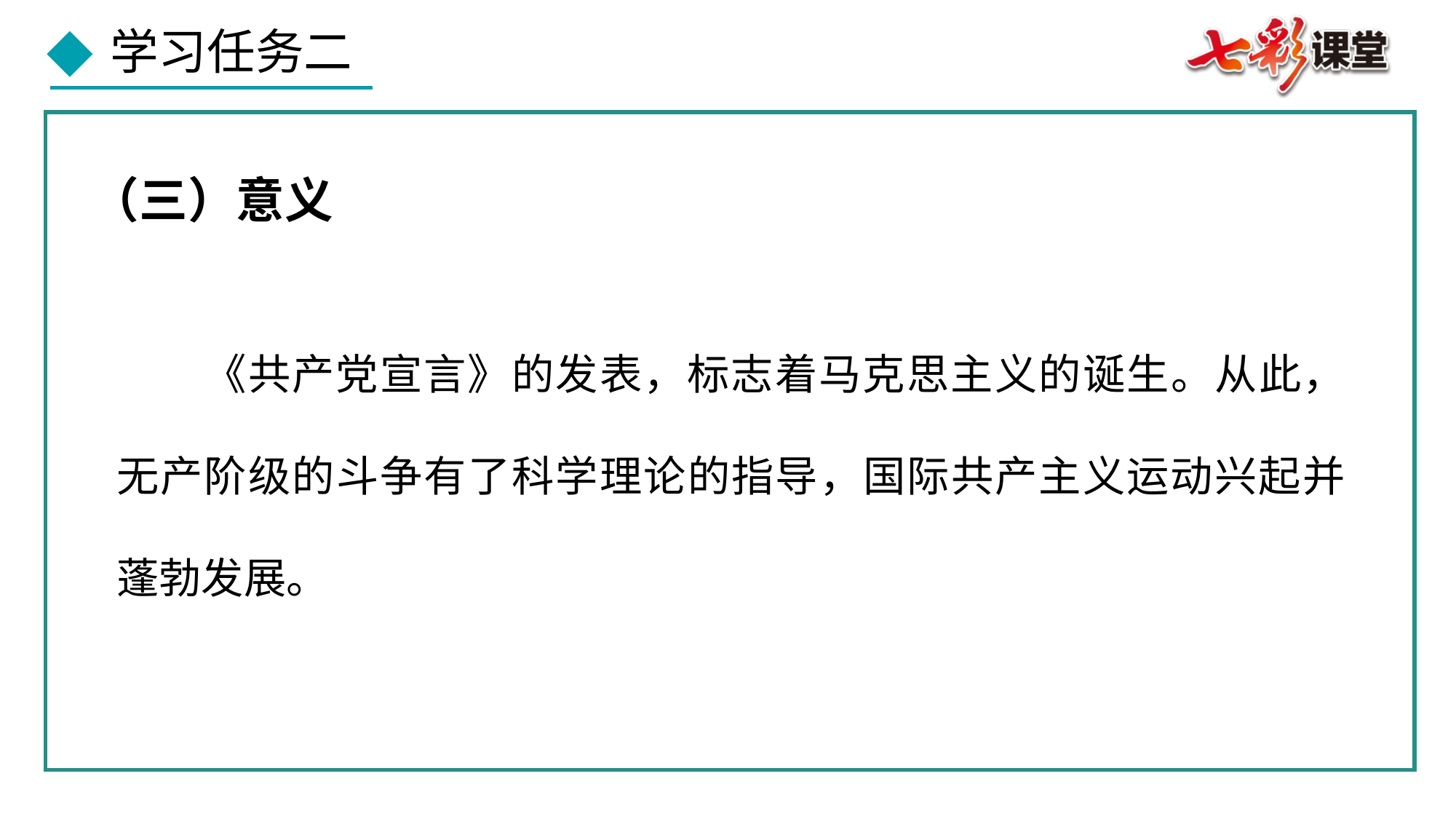

（三）意义
　　《共产党宣言》的发表，标志着马克思主义的诞生。从此，无产阶级的斗争有了科学理论的指导，国际共产主义运动兴起并蓬勃发展。